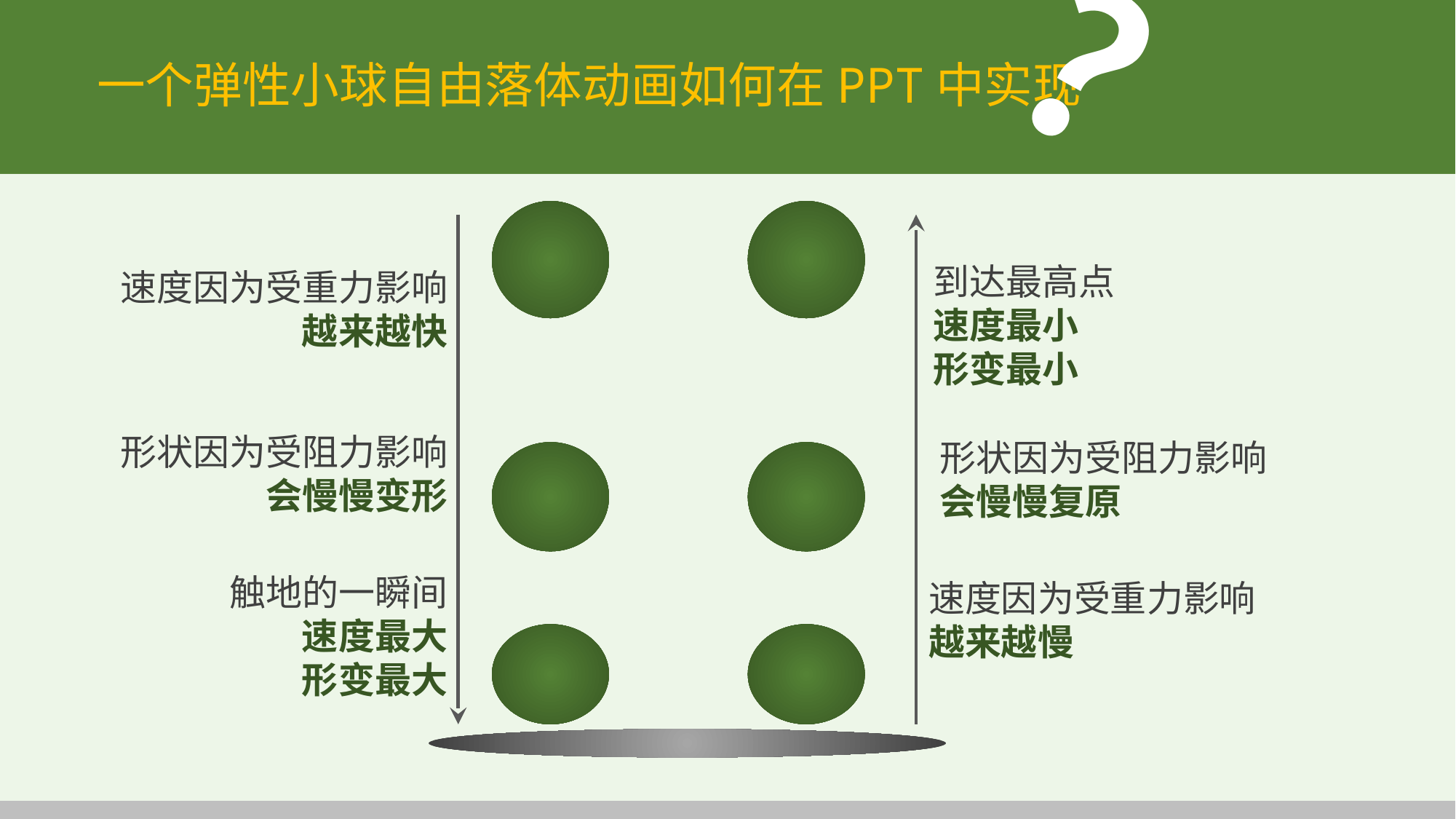

一个弹性小球自由落体动画如何在PPT中实现
？

到达最高点
速度最小
形变最小
速度因为受重力影响
越来越快
形状因为受阻力影响
会慢慢变形
形状因为受阻力影响
会慢慢复原

触地的一瞬间
速度最大
形变最大
速度因为受重力影响
越来越慢